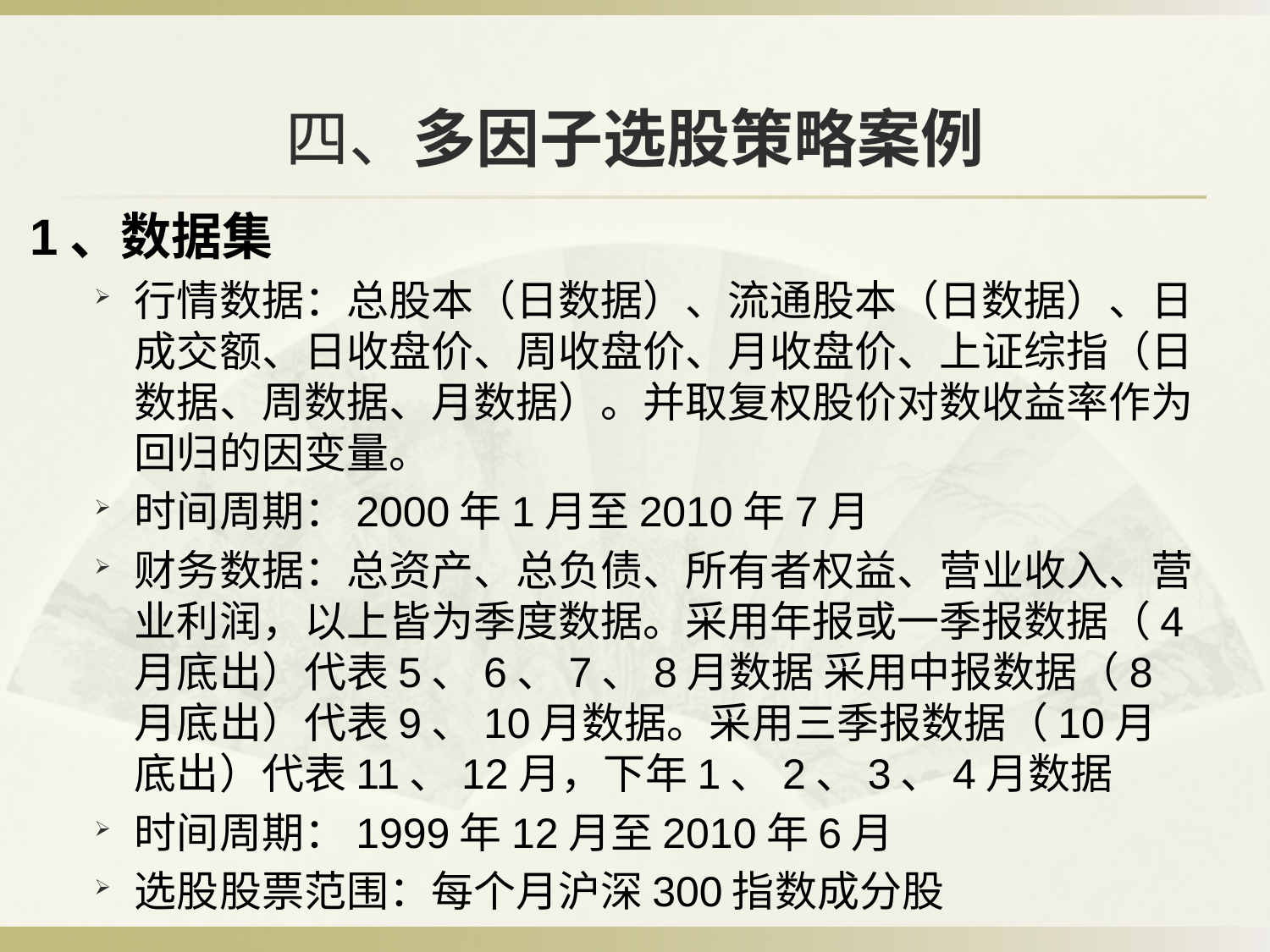

# 四、多因子选股策略案例
1、数据集
行情数据：总股本（日数据）、流通股本（日数据）、日成交额、日收盘价、周收盘价、月收盘价、上证综指（日数据、周数据、月数据）。并取复权股价对数收益率作为回归的因变量。
时间周期：2000年1月至2010年7月
财务数据：总资产、总负债、所有者权益、营业收入、营业利润，以上皆为季度数据。采用年报或一季报数据（4月底出）代表5、6、7、8月数据 采用中报数据（8月底出）代表9、10月数据。采用三季报数据（10月底出）代表11、12月，下年1、2、3、4月数据
时间周期：1999年12月至2010年6月
选股股票范围：每个月沪深300指数成分股